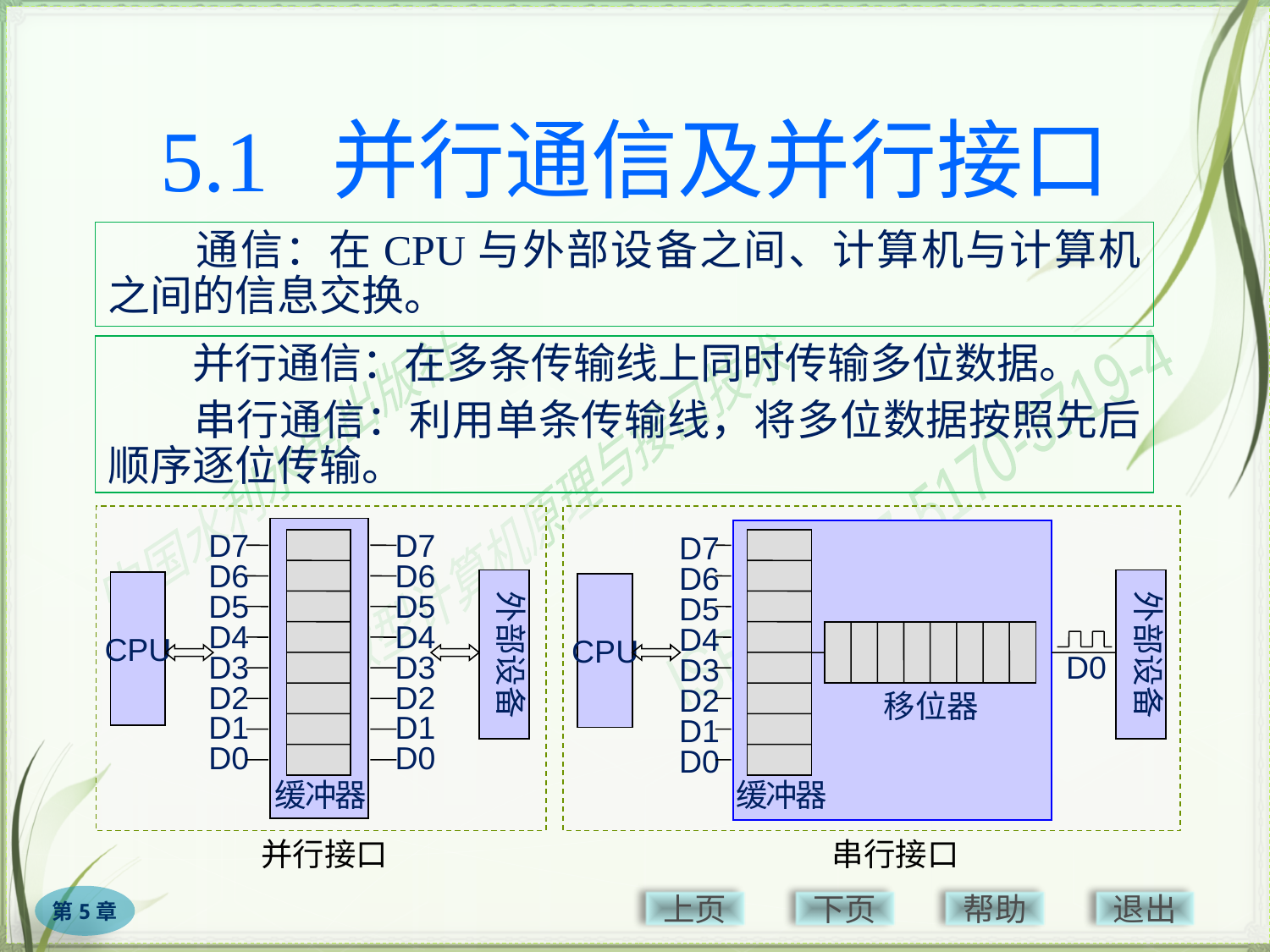

# 5.1  并行通信及并行接口
　　通信：在CPU与外部设备之间、计算机与计算机之间的信息交换。
　　并行通信：在多条传输线上同时传输多位数据。
　　串行通信：利用单条传输线，将多位数据按照先后顺序逐位传输。

D7
D6
D5
D4
D3
D2
D1
D0
D7
D6
D5
D4
D3
D2
D1
D0

外部设备
CPU

缓冲器
并行接口

D7
D6
D5
D4
D3
D2
D1
D0

外部设备

CPU

D0

移位器
缓冲器
串行接口